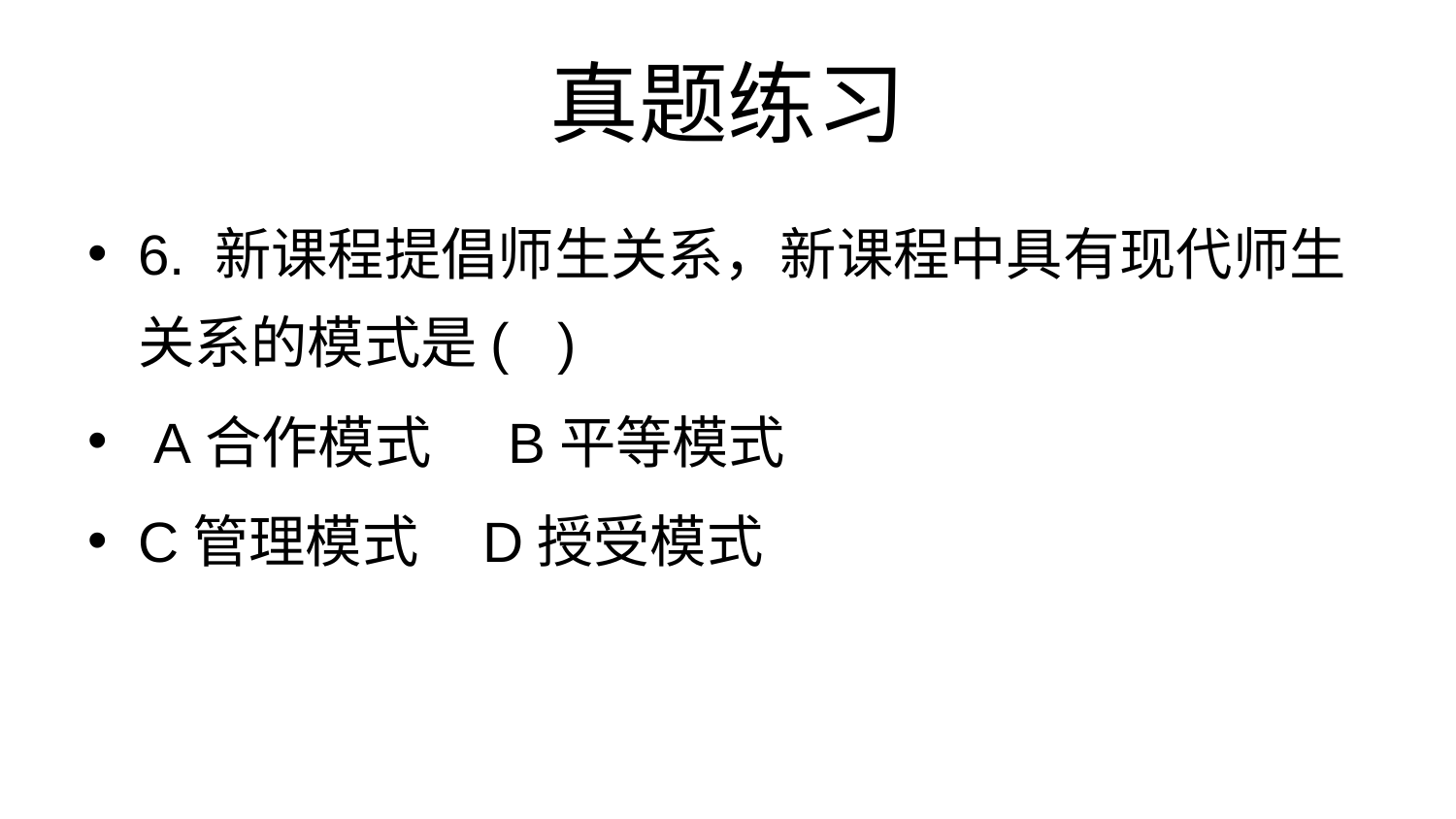

# 真题练习
6. 新课程提倡师生关系，新课程中具有现代师生关系的模式是(   )
 A合作模式     B平等模式
C管理模式    D授受模式